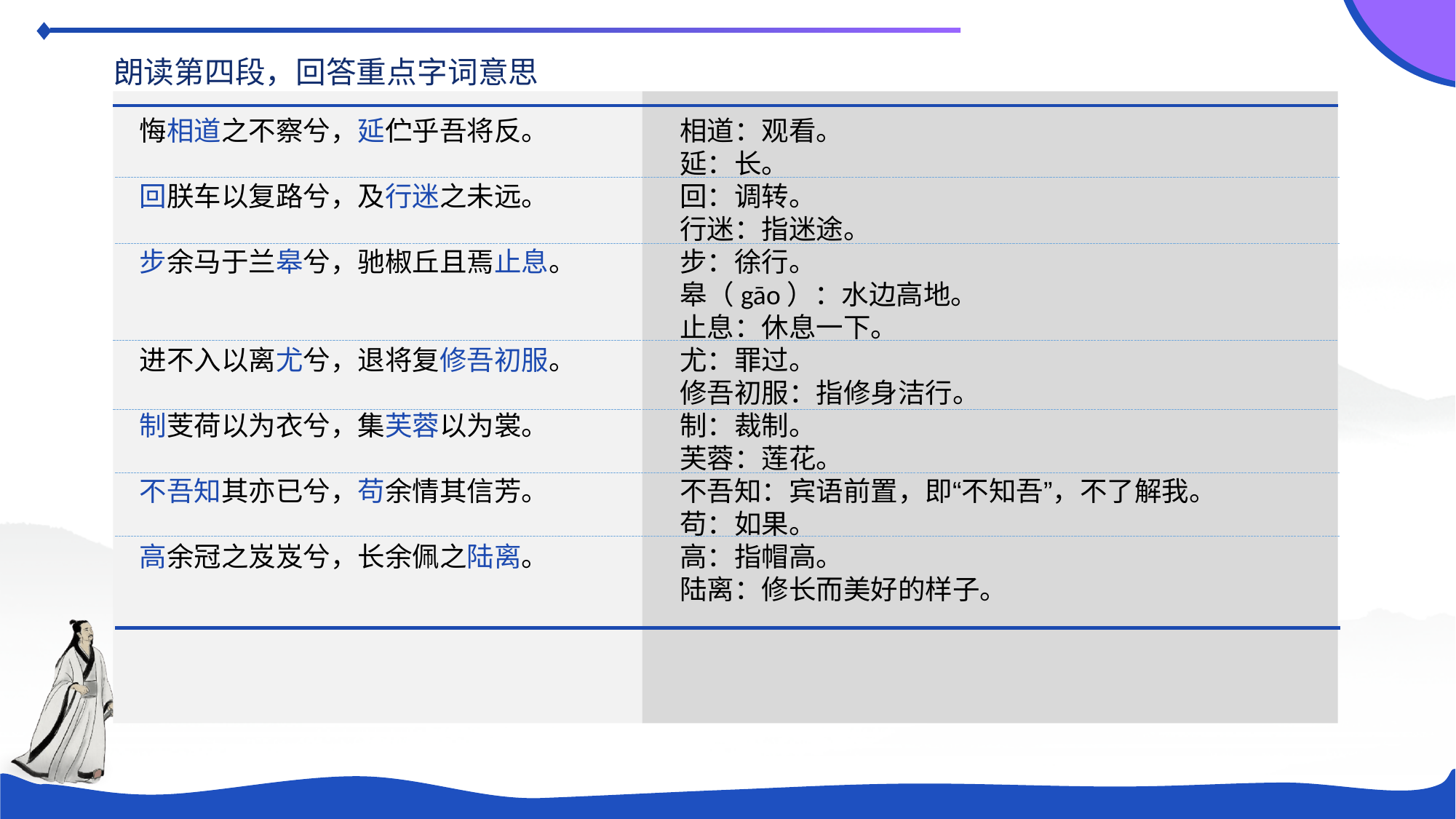

朗读第四段，回答重点字词意思

悔相道之不察兮，延伫乎吾将反。

回朕车以复路兮，及行迷之未远。

步余马于兰皋兮，驰椒丘且焉止息。

进不入以离尤兮，退将复修吾初服。

制芰荷以为衣兮，集芙蓉以为裳。

不吾知其亦已兮，苟余情其信芳。

高余冠之岌岌兮，长余佩之陆离。

相道：观看。
延：长。
回：调转。
行迷：指迷途。
步：徐行。
皋（gāo）：水边高地。
止息：休息一下。
尤：罪过。
修吾初服：指修身洁行。
制：裁制。
芙蓉：莲花。
不吾知：宾语前置，即“不知吾”，不了解我。
苟：如果。
高：指帽高。
陆离：修长而美好的样子。